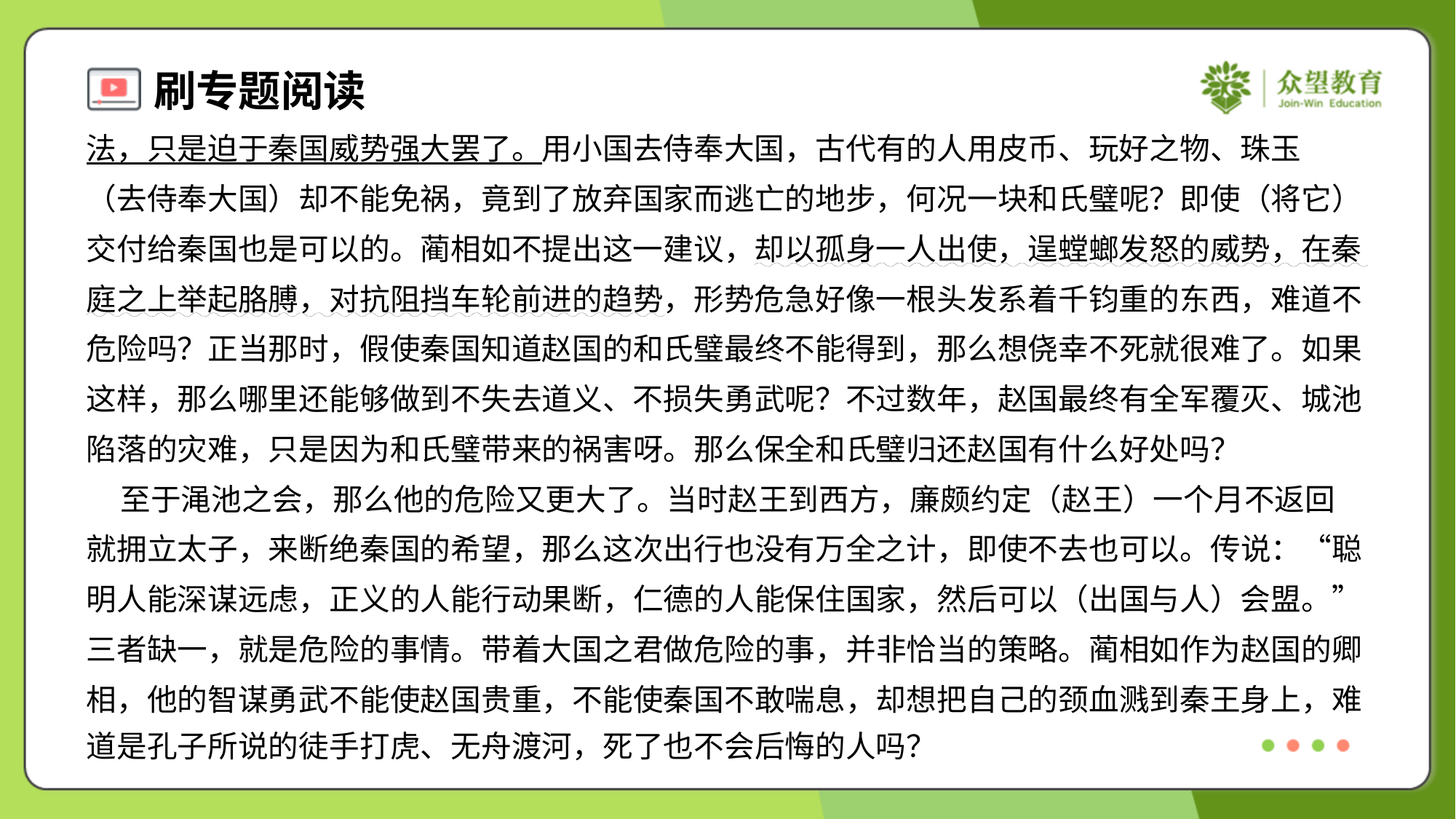

法，只是迫于秦国威势强大罢了。用小国去侍奉大国，古代有的人用皮币、玩好之物、珠玉
（去侍奉大国）却不能免祸，竟到了放弃国家而逃亡的地步，何况一块和氏璧呢？即使（将它）
交付给秦国也是可以的。蔺相如不提出这一建议，却以孤身一人出使，逞螳螂发怒的威势，在秦
庭之上举起胳膊，对抗阻挡车轮前进的趋势，形势危急好像一根头发系着千钧重的东西，难道不
危险吗？正当那时，假使秦国知道赵国的和氏璧最终不能得到，那么想侥幸不死就很难了。如果
这样，那么哪里还能够做到不失去道义、不损失勇武呢？不过数年，赵国最终有全军覆灭、城池
陷落的灾难，只是因为和氏璧带来的祸害呀。那么保全和氏璧归还赵国有什么好处吗？
    至于渑池之会，那么他的危险又更大了。当时赵王到西方，廉颇约定（赵王）一个月不返回
就拥立太子，来断绝秦国的希望，那么这次出行也没有万全之计，即使不去也可以。传说：“聪
明人能深谋远虑，正义的人能行动果断，仁德的人能保住国家，然后可以（出国与人）会盟。”
三者缺一，就是危险的事情。带着大国之君做危险的事，并非恰当的策略。蔺相如作为赵国的卿
相，他的智谋勇武不能使赵国贵重，不能使秦国不敢喘息，却想把自己的颈血溅到秦王身上，难
道是孔子所说的徒手打虎、无舟渡河，死了也不会后悔的人吗？